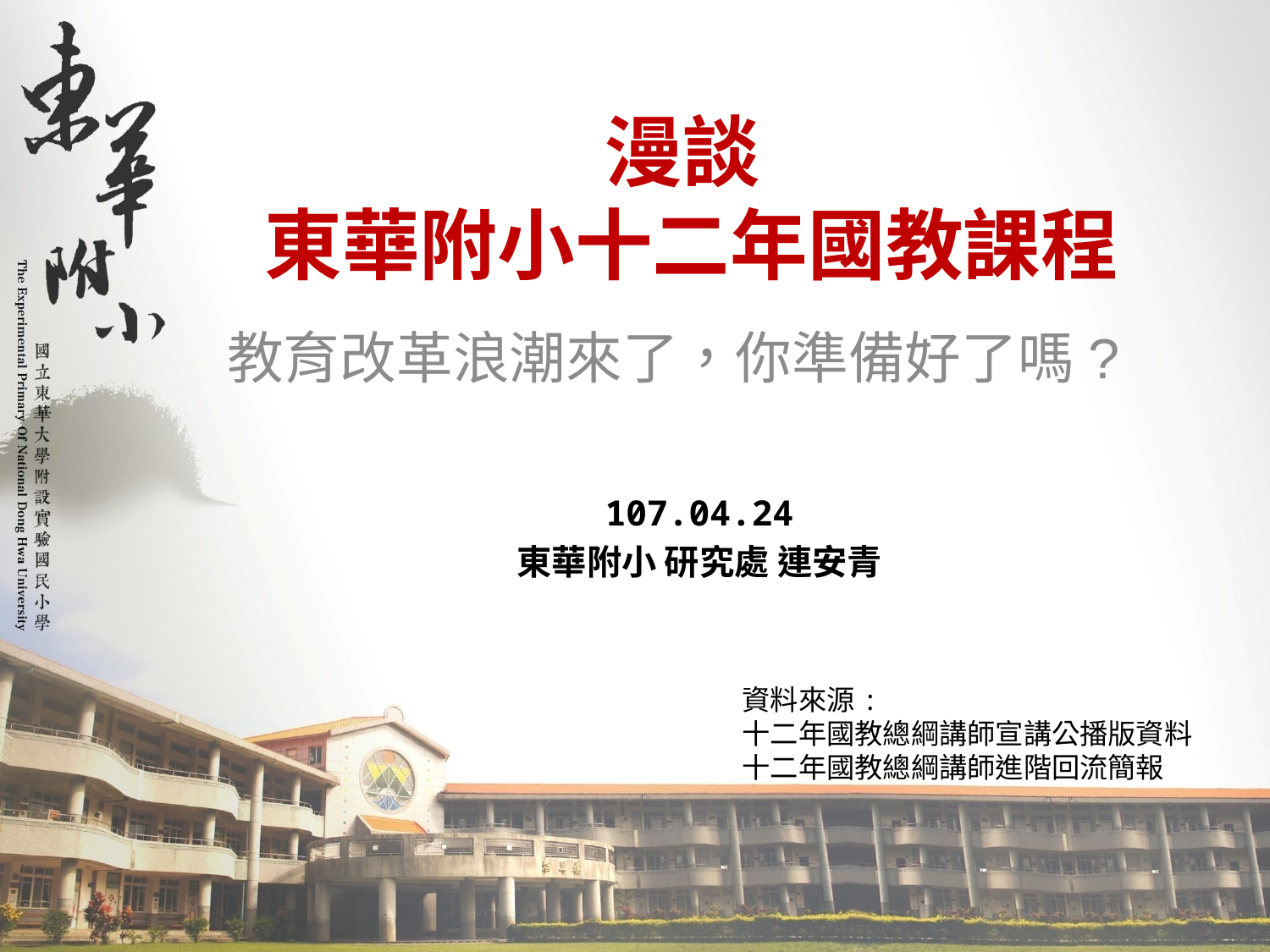

# 漫談 東華附小十二年國教課程
教育改革浪潮來了，你準備好了嗎?

107.04.24
東華附小 研究處 連安青
資料來源:
十二年國教總綱講師宣講公播版資料
十二年國教總綱講師進階回流簡報